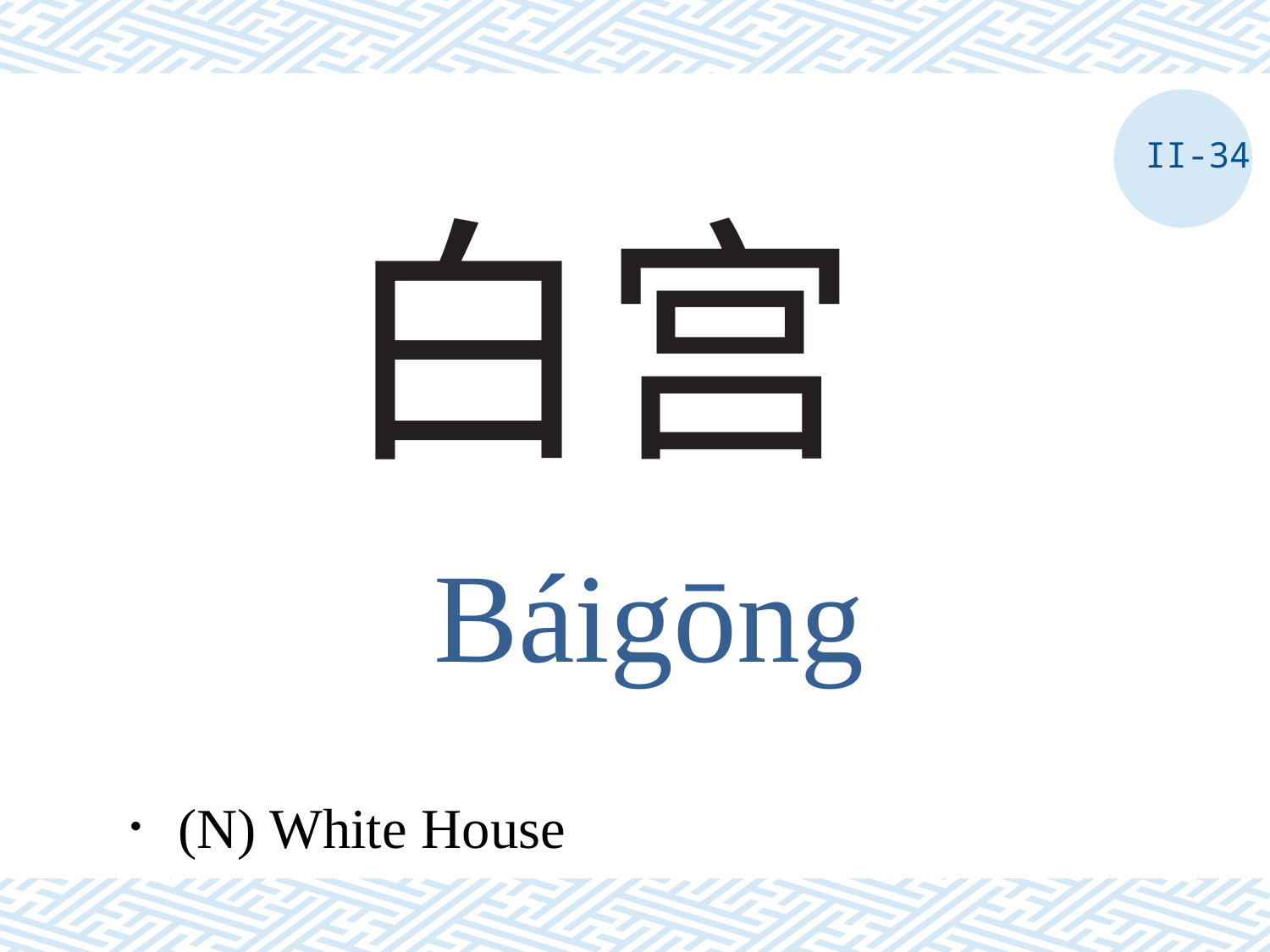

II-34

# 白宫
Báigōng
．(N) White House